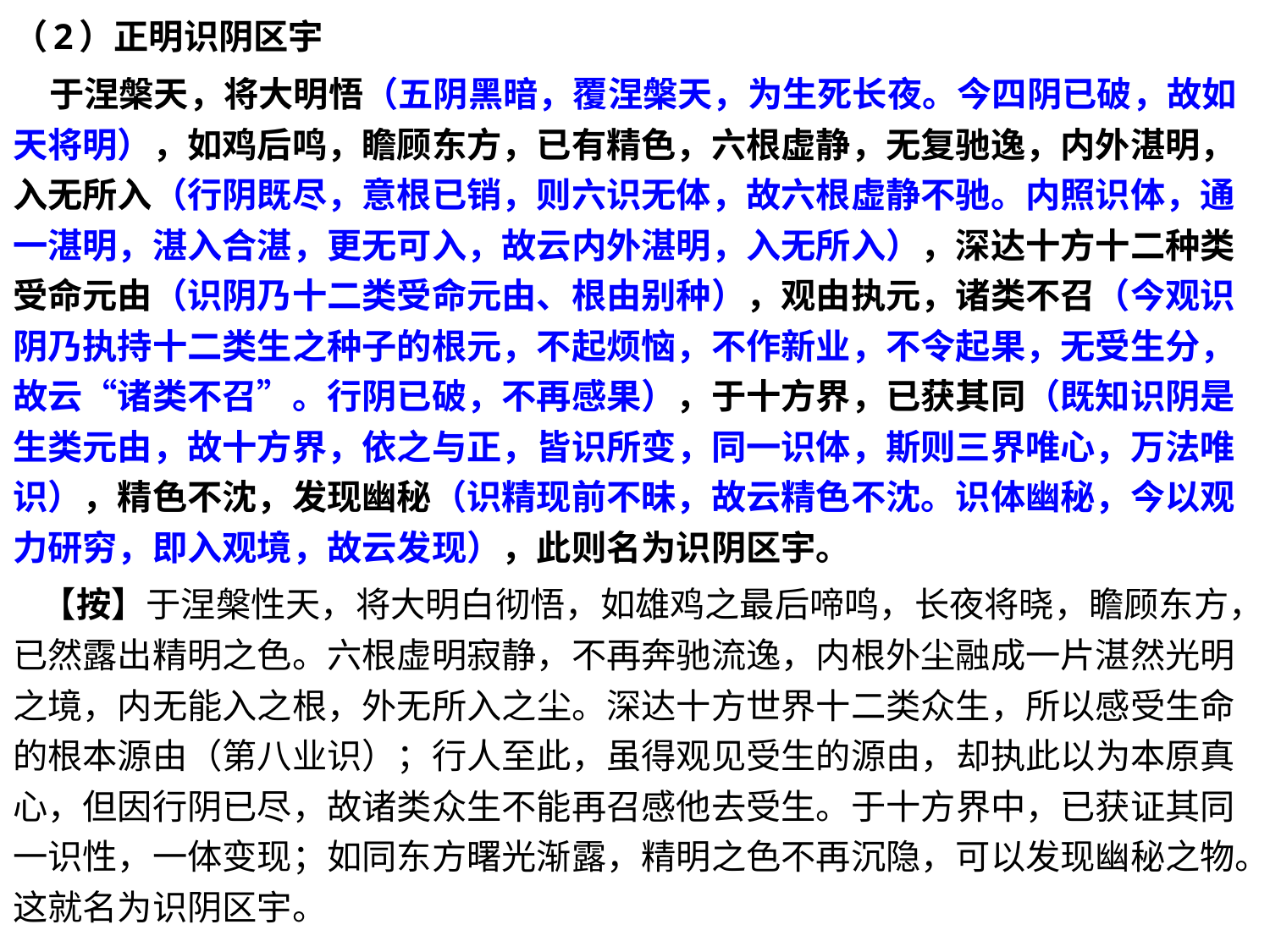

（2）正明识阴区宇
    于涅槃天，将大明悟（五阴黑暗，覆涅槃天，为生死长夜。今四阴已破，故如天将明），如鸡后鸣，瞻顾东方，已有精色，六根虚静，无复驰逸，内外湛明，入无所入（行阴既尽，意根已销，则六识无体，故六根虚静不驰。内照识体，通一湛明，湛入合湛，更无可入，故云内外湛明，入无所入），深达十方十二种类受命元由（识阴乃十二类受命元由、根由别种），观由执元，诸类不召（今观识阴乃执持十二类生之种子的根元，不起烦恼，不作新业，不令起果，无受生分，故云“诸类不召”。行阴已破，不再感果），于十方界，已获其同（既知识阴是生类元由，故十方界，依之与正，皆识所变，同一识体，斯则三界唯心，万法唯识），精色不沈，发现幽秘（识精现前不昧，故云精色不沈。识体幽秘，今以观力研穷，即入观境，故云发现），此则名为识阴区宇。
   【按】于涅槃性天，将大明白彻悟，如雄鸡之最后啼鸣，长夜将晓，瞻顾东方，已然露出精明之色。六根虚明寂静，不再奔驰流逸，内根外尘融成一片湛然光明之境，内无能入之根，外无所入之尘。深达十方世界十二类众生，所以感受生命的根本源由（第八业识）；行人至此，虽得观见受生的源由，却执此以为本原真心，但因行阴已尽，故诸类众生不能再召感他去受生。于十方界中，已获证其同一识性，一体变现；如同东方曙光渐露，精明之色不再沉隐，可以发现幽秘之物。这就名为识阴区宇。